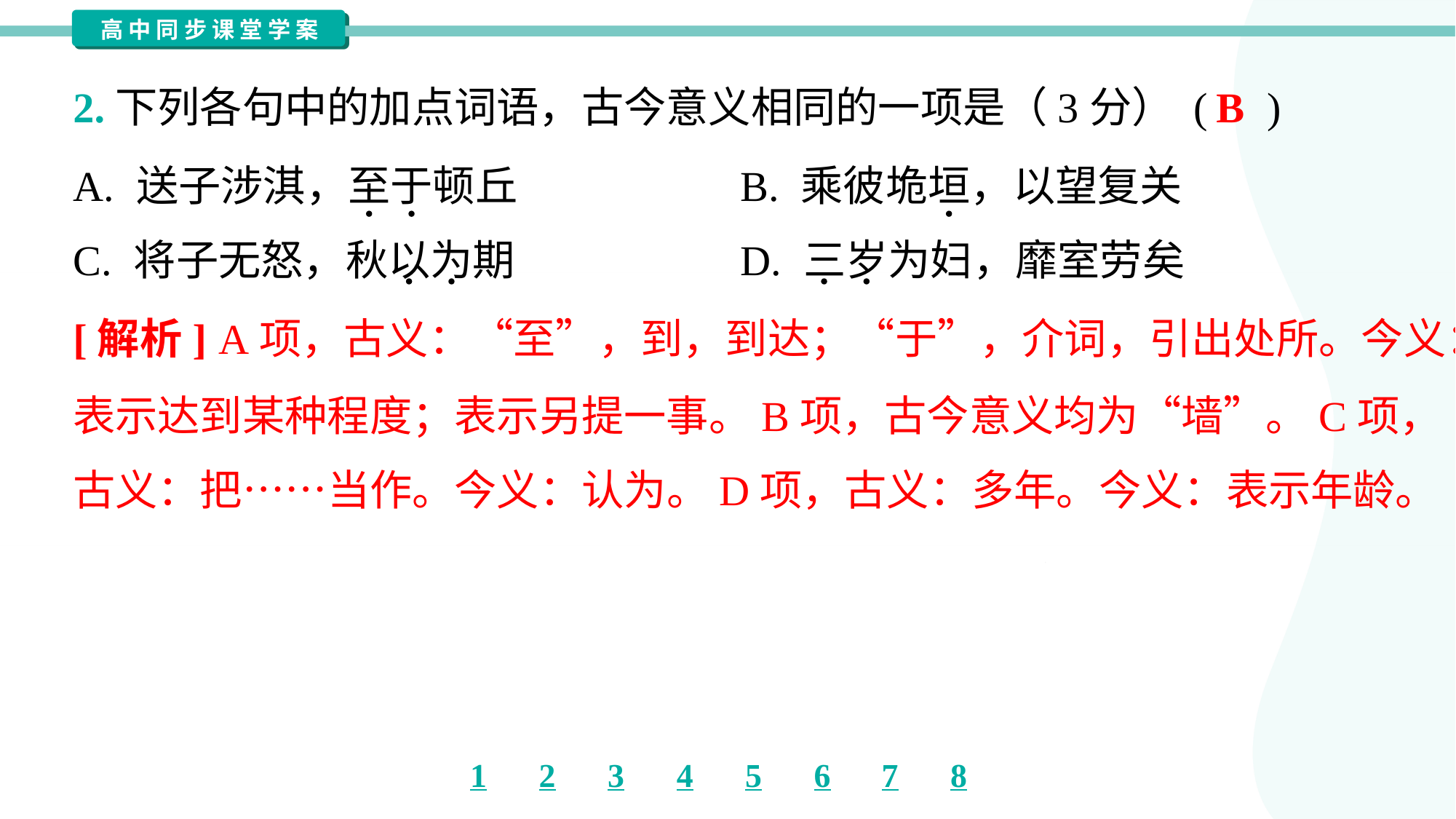

B
2.下列各句中的加点词语，古今意义相同的一项是（3分） (     )
A. 送子涉淇，至于顿丘	B. 乘彼垝垣，以望复关
C. 将子无怒，秋以为期	D. 三岁为妇，靡室劳矣

[解析] A项，古义：“至”，到，到达；“于”，介词，引出处所。今义：
表示达到某种程度；表示另提一事。B项，古今意义均为“墙”。C项，
古义：把……当作。今义：认为。D项，古义：多年。今义：表示年龄。